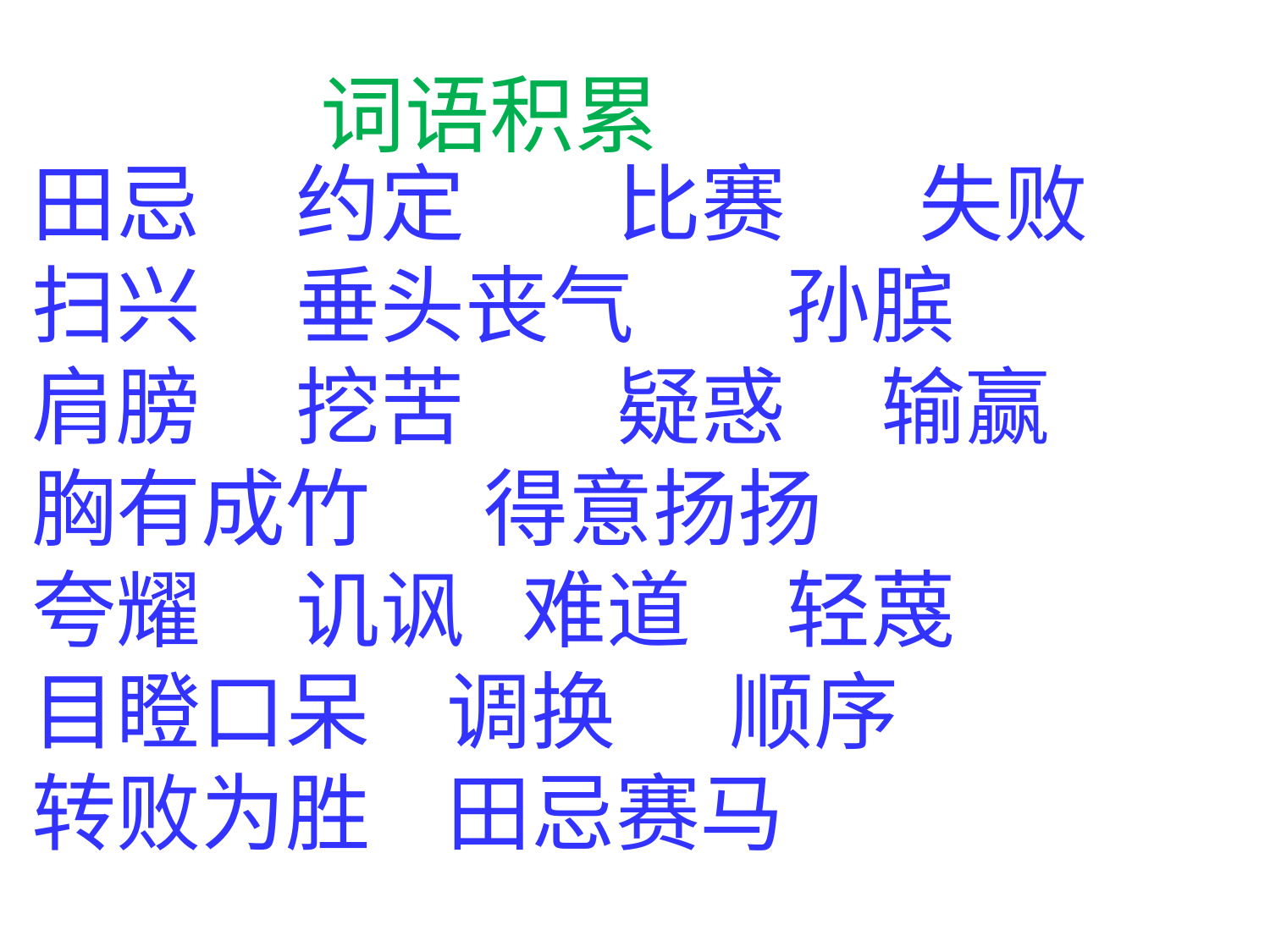

词语积累
田忌     约定        比赛       失败
扫兴     垂头丧气        孙膑
肩膀     挖苦        疑惑     输赢
胸有成竹      得意扬扬
夸耀     讥讽   难道     轻蔑
目瞪口呆    调换      顺序
转败为胜    田忌赛马